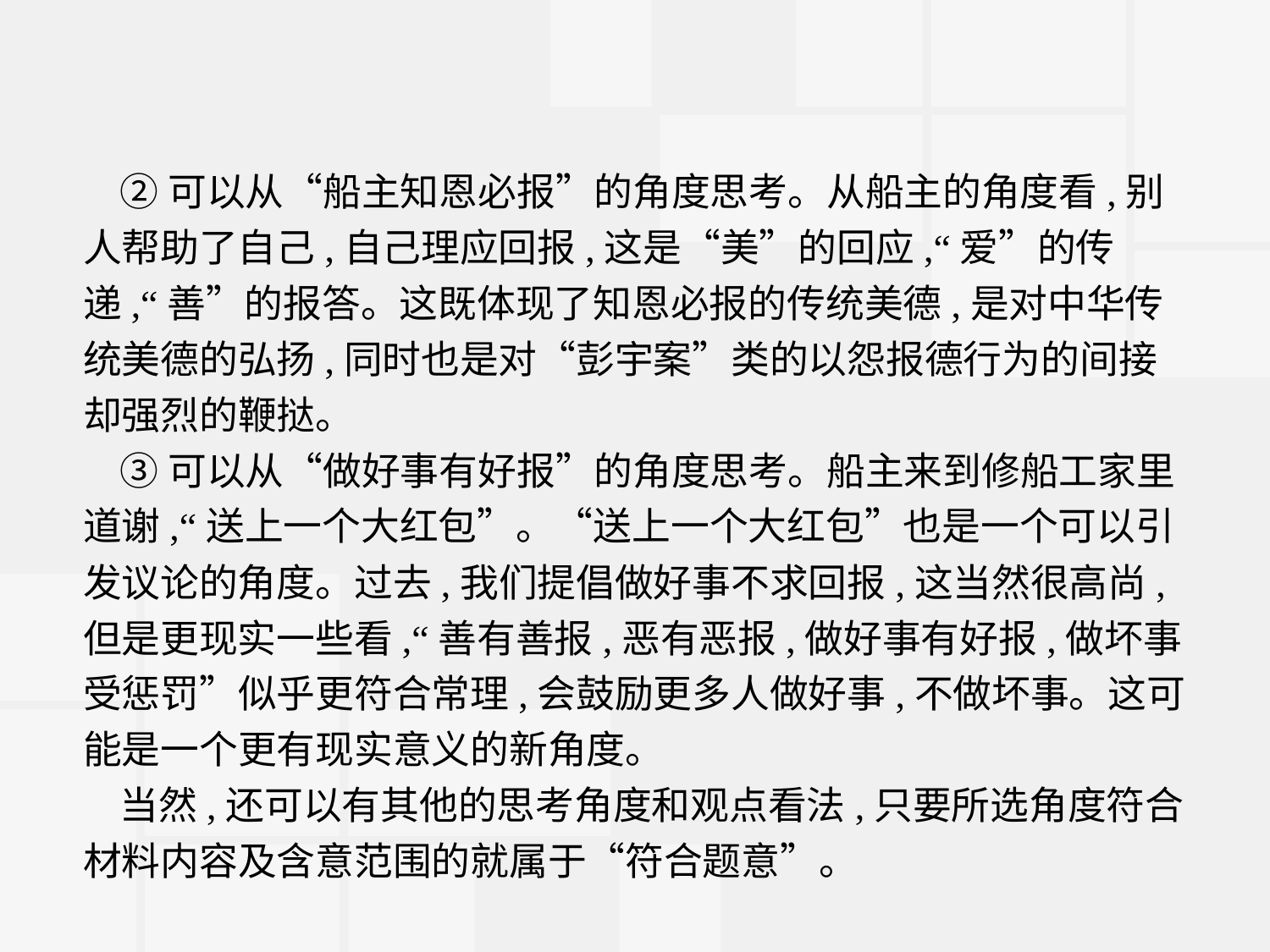

②可以从“船主知恩必报”的角度思考。从船主的角度看,别人帮助了自己,自己理应回报,这是“美”的回应,“爱”的传递,“善”的报答。这既体现了知恩必报的传统美德,是对中华传统美德的弘扬,同时也是对“彭宇案”类的以怨报德行为的间接却强烈的鞭挞。
③可以从“做好事有好报”的角度思考。船主来到修船工家里道谢,“送上一个大红包”。“送上一个大红包”也是一个可以引发议论的角度。过去,我们提倡做好事不求回报,这当然很高尚,但是更现实一些看,“善有善报,恶有恶报,做好事有好报,做坏事受惩罚”似乎更符合常理,会鼓励更多人做好事,不做坏事。这可能是一个更有现实意义的新角度。
当然,还可以有其他的思考角度和观点看法,只要所选角度符合材料内容及含意范围的就属于“符合题意”。